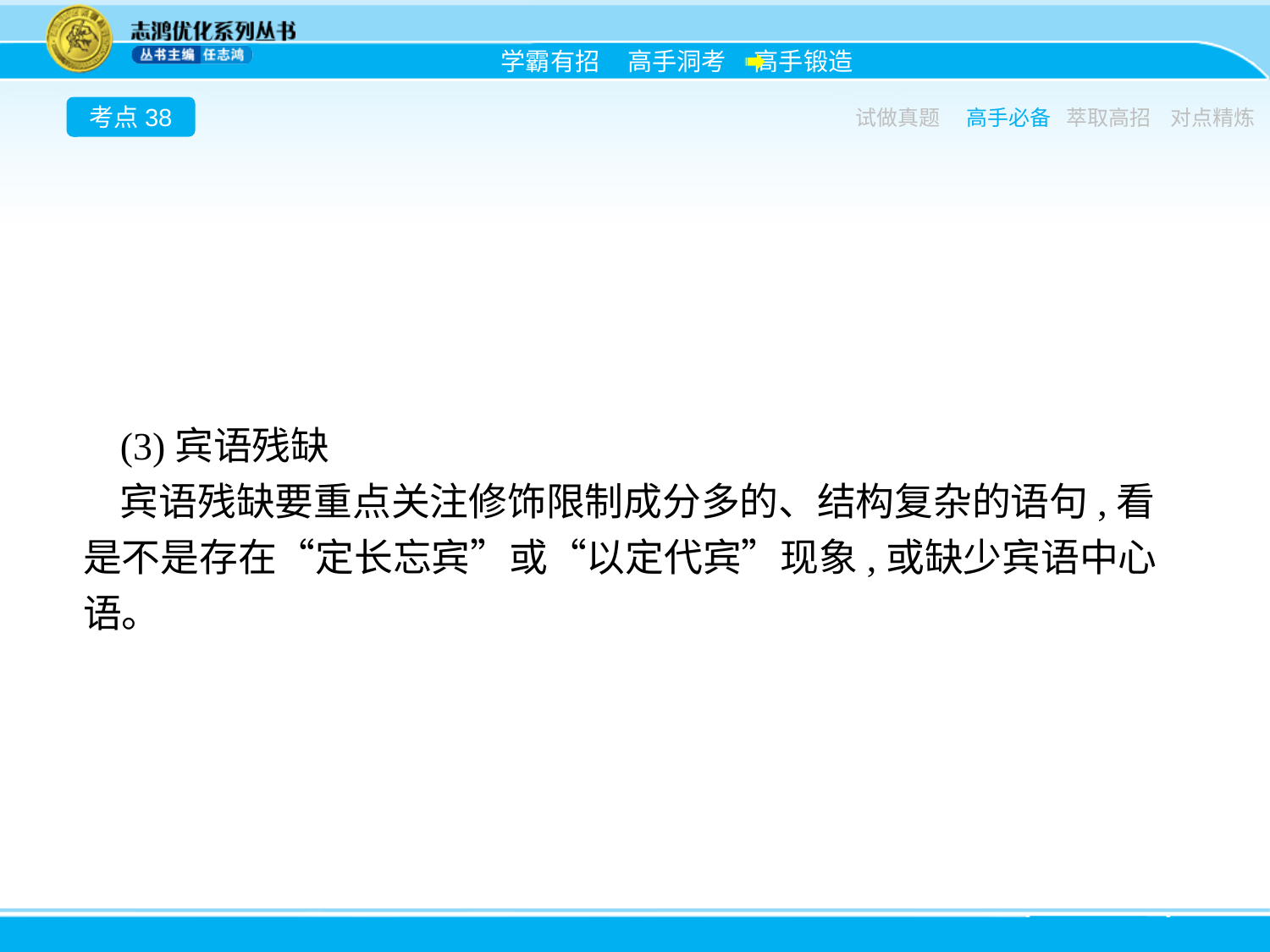

考点38
试做真题
高手必备
萃取高招
对点精炼
(3)宾语残缺
宾语残缺要重点关注修饰限制成分多的、结构复杂的语句,看是不是存在“定长忘宾”或“以定代宾”现象,或缺少宾语中心语。